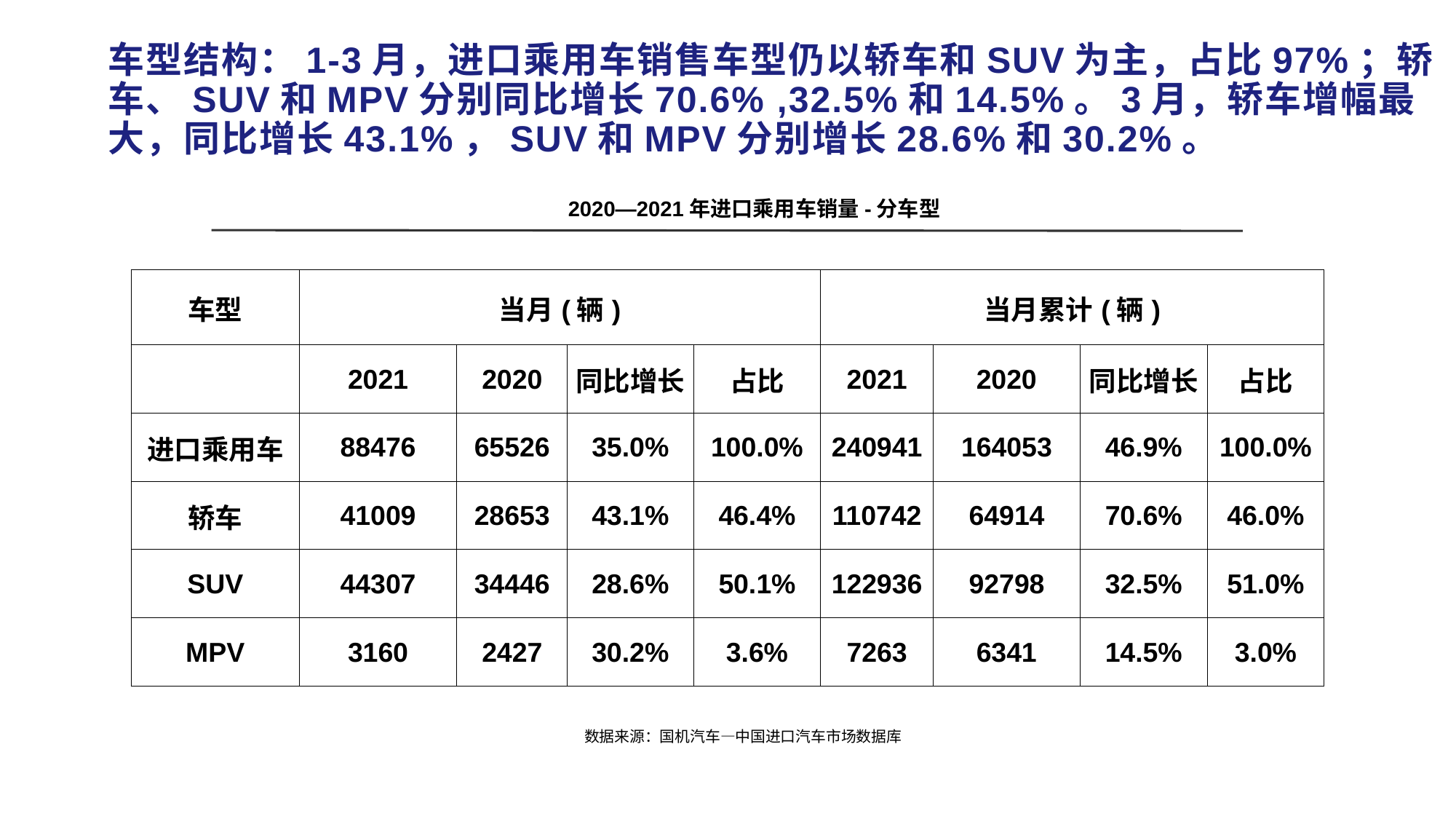

# 车型结构：1-3月，进口乘用车销售车型仍以轿车和SUV为主，占比97%；轿车、SUV和MPV分别同比增长70.6% ,32.5%和14.5%。3月，轿车增幅最大，同比增长43.1%，SUV和MPV分别增长28.6%和30.2%。
2020—2021年进口乘用车销量-分车型

| 车型 | 当月(辆) |  |  |  | 当月累计(辆) |  |  |  |
| --- | --- | --- | --- | --- | --- | --- | --- | --- |
|  | 2021 | 2020 | 同比增长 | 占比 | 2021 | 2020 | 同比增长 | 占比 |
| 进口乘用车 | 88476 | 65526 | 35.0% | 100.0% | 240941 | 164053 | 46.9% | 100.0% |
| 轿车 | 41009 | 28653 | 43.1% | 46.4% | 110742 | 64914 | 70.6% | 46.0% |
| SUV | 44307 | 34446 | 28.6% | 50.1% | 122936 | 92798 | 32.5% | 51.0% |
| MPV | 3160 | 2427 | 30.2% | 3.6% | 7263 | 6341 | 14.5% | 3.0% |
数据来源：国机汽车—中国进口汽车市场数据库